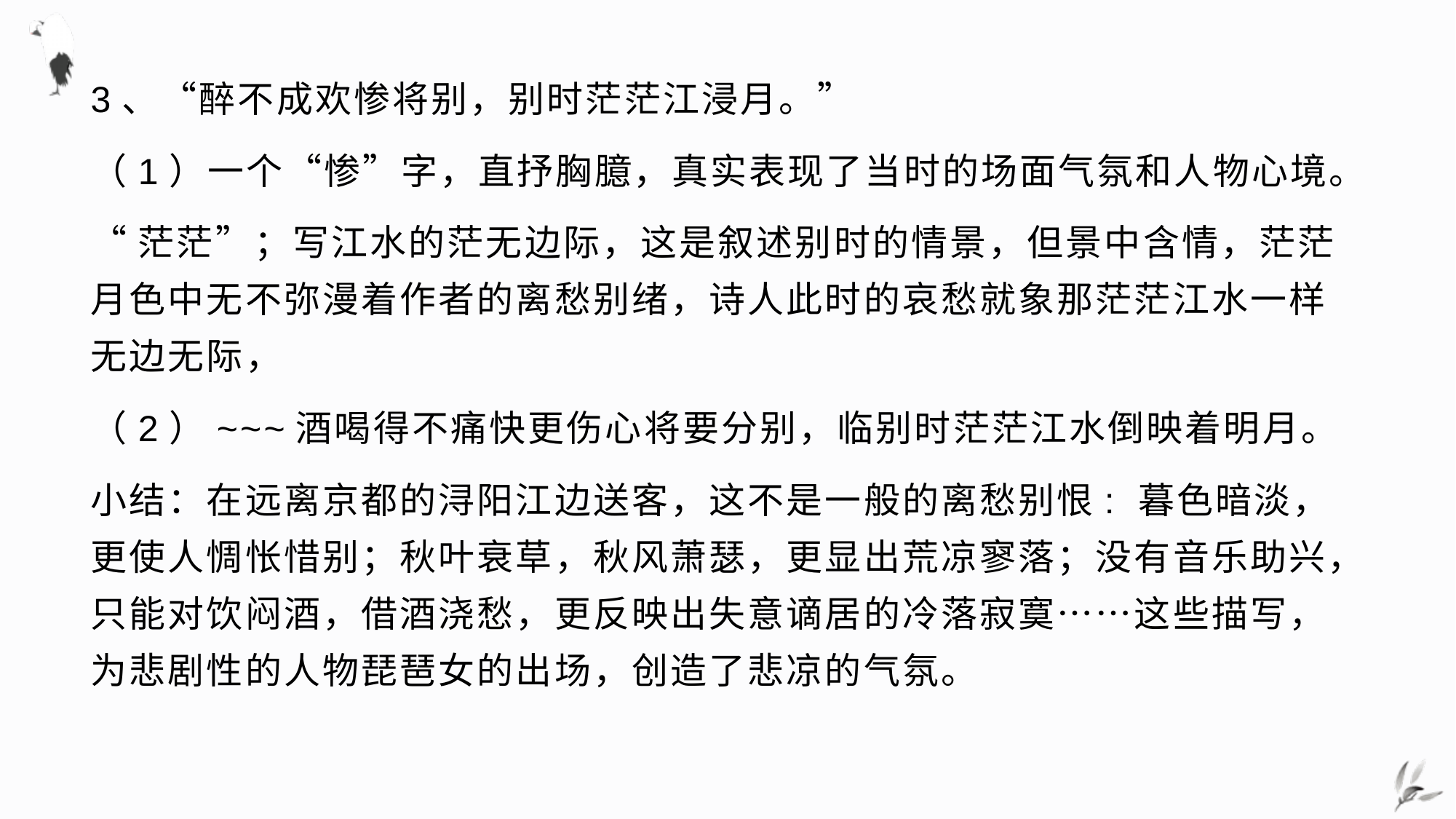

3、“醉不成欢惨将别，别时茫茫江浸月。”
（1）一个“惨”字，直抒胸臆，真实表现了当时的场面气氛和人物心境。
“茫茫”；写江水的茫无边际，这是叙述别时的情景，但景中含情，茫茫月色中无不弥漫着作者的离愁别绪，诗人此时的哀愁就象那茫茫江水一样无边无际，
（2）~~~酒喝得不痛快更伤心将要分别，临别时茫茫江水倒映着明月。
小结：在远离京都的浔阳江边送客，这不是一般的离愁别恨: 暮色暗淡，更使人惆怅惜别；秋叶衰草，秋风萧瑟，更显出荒凉寥落；没有音乐助兴，只能对饮闷酒，借酒浇愁，更反映出失意谪居的冷落寂寞……这些描写，为悲剧性的人物琵琶女的出场，创造了悲凉的气氛。